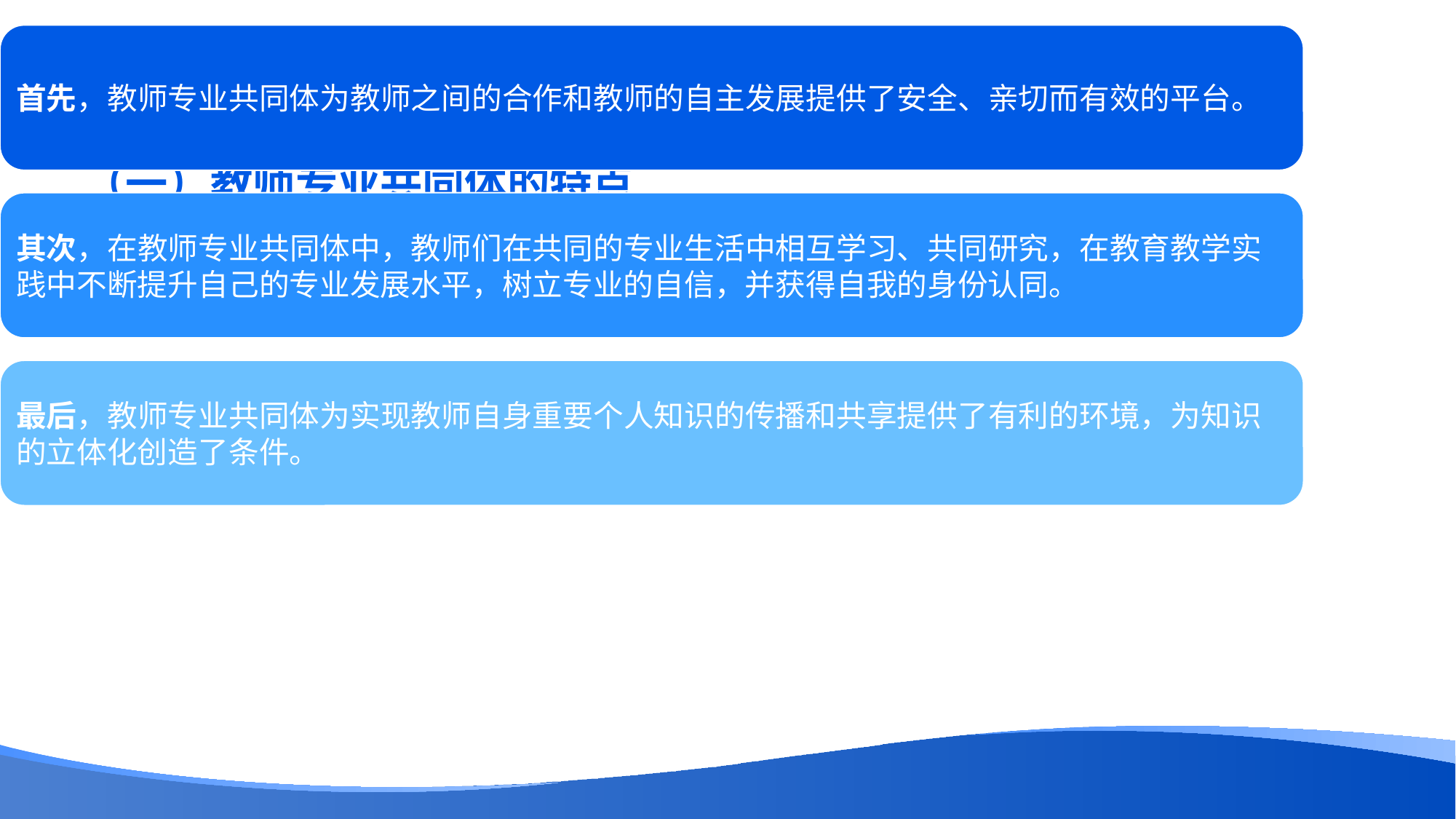

# 一、教师专业共同体
（一）教师专业共同体的特点
1.是教师实现“教、学、研合一”专业生活方式的载体
首先，教师专业共同体为教师之间的合作和教师的自主发展提供了安全、亲切而有效的平台。
其次，在教师专业共同体中，教师们在共同的专业生活中相互学习、共同研究，在教育教学实践中不断提升自己的专业发展水平，树立专业的自信，并获得自我的身份认同。
最后，教师专业共同体为实现教师自身重要个人知识的传播和共享提供了有利的环境，为知识的立体化创造了条件。